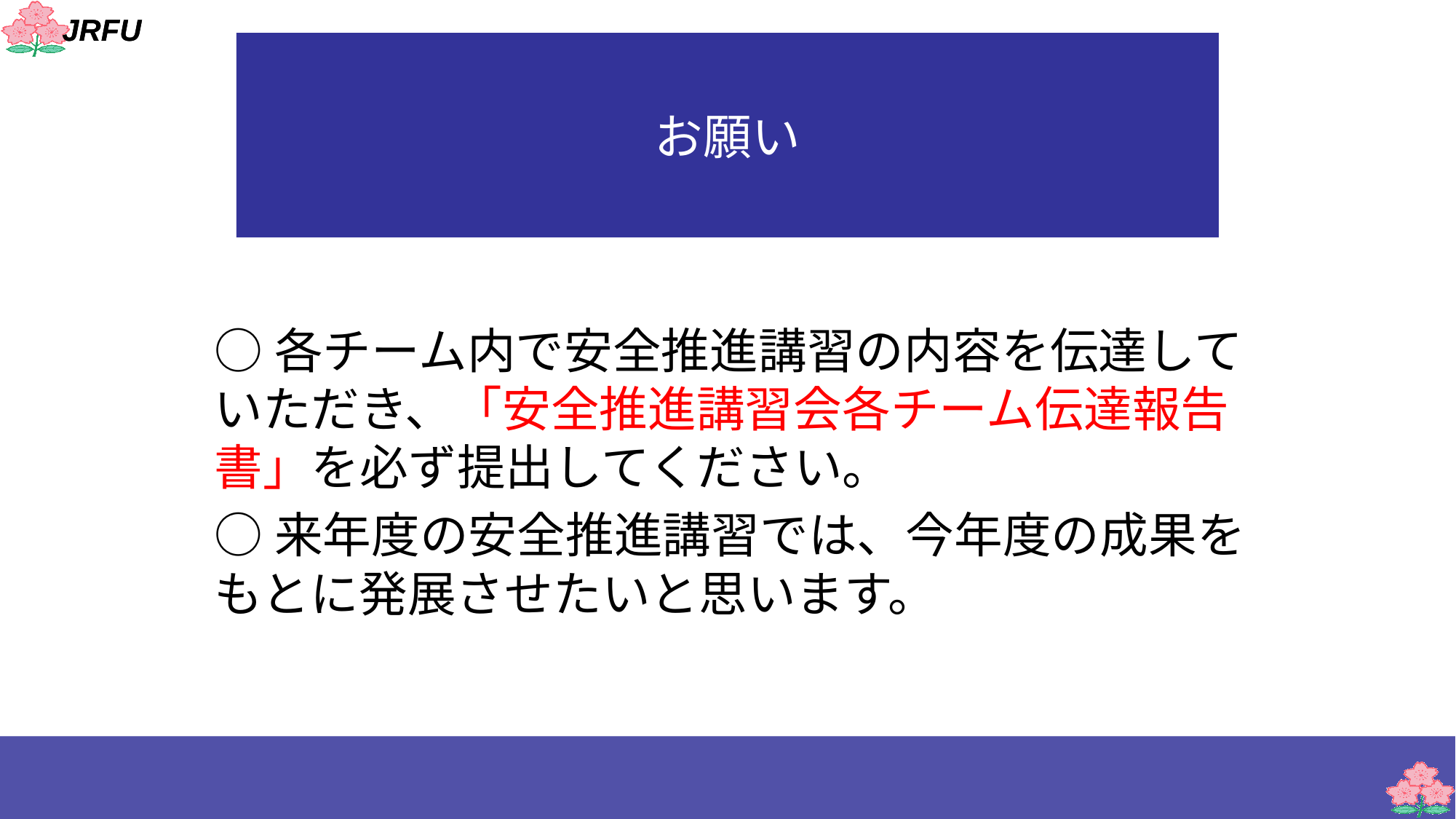

# 宿題
お願い
○各チーム内で安全推進講習の内容を伝達していただき、「安全推進講習会各チーム伝達報告書」を必ず提出してください。
○来年度の安全推進講習では、今年度の成果をもとに発展させたいと思います。